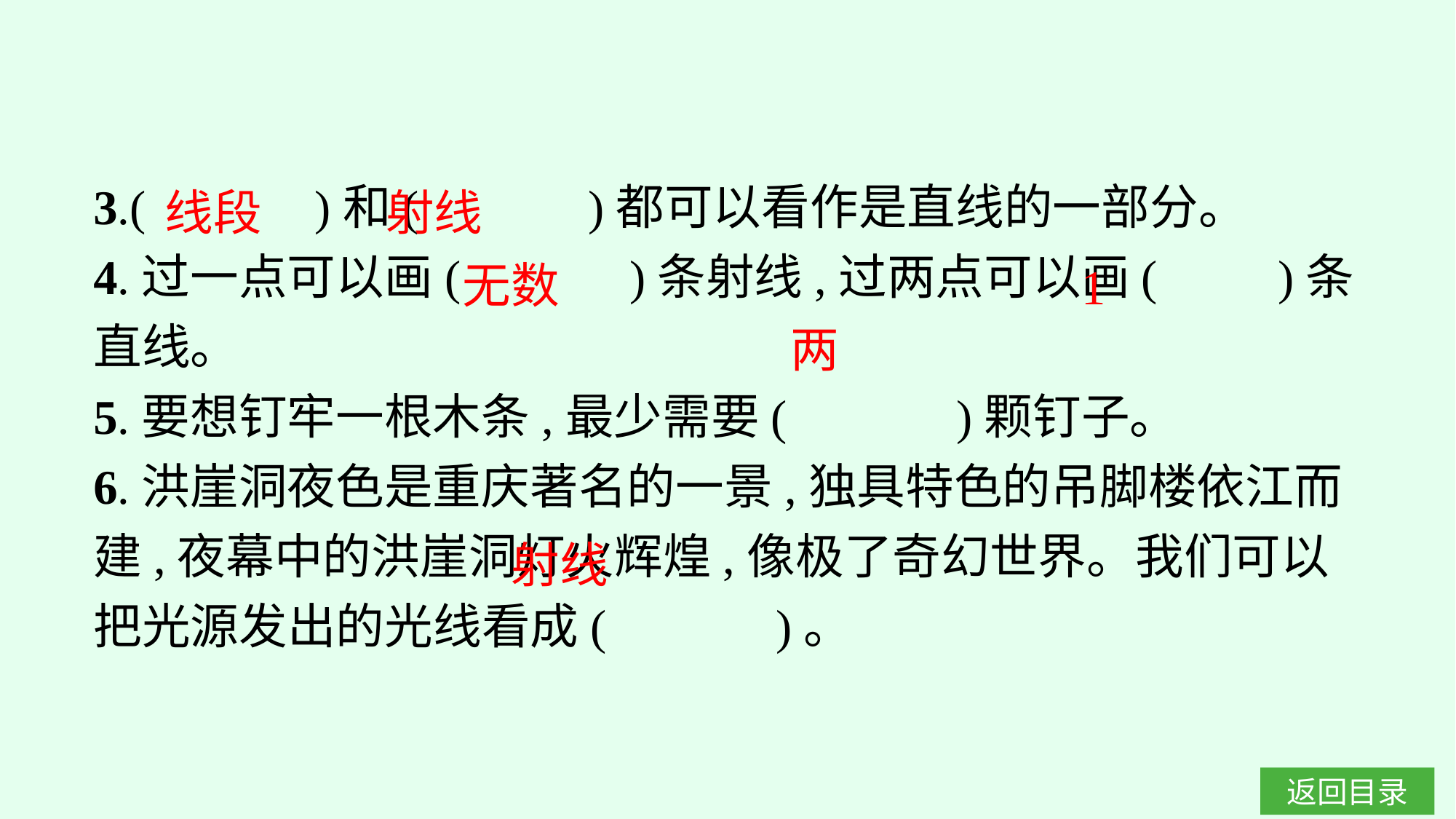

射线
线段
3.(　　　)和(　　　)都可以看作是直线的一部分。
4.过一点可以画(　　　)条射线,过两点可以画(　　)条直线。
5.要想钉牢一根木条,最少需要(　　　)颗钉子。
6.洪崖洞夜色是重庆著名的一景,独具特色的吊脚楼依江而建,夜幕中的洪崖洞灯火辉煌,像极了奇幻世界。我们可以把光源发出的光线看成(　　　)。
无数
1
两
射线